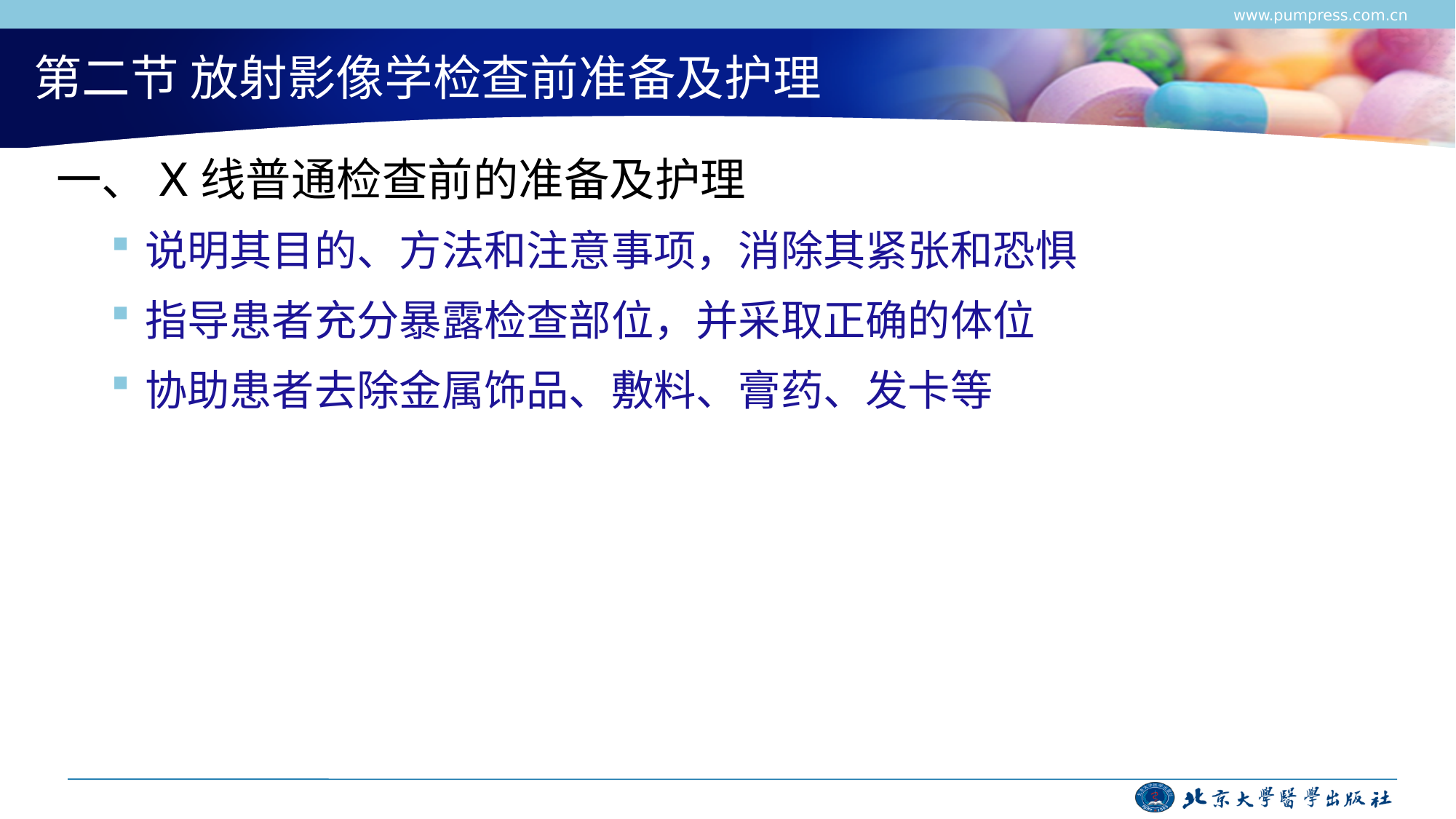

www.pumpress.com.cn
# 第二节 放射影像学检查前准备及护理
一、X线普通检查前的准备及护理
说明其目的、方法和注意事项，消除其紧张和恐惧
指导患者充分暴露检查部位，并采取正确的体位
协助患者去除金属饰品、敷料、膏药、发卡等